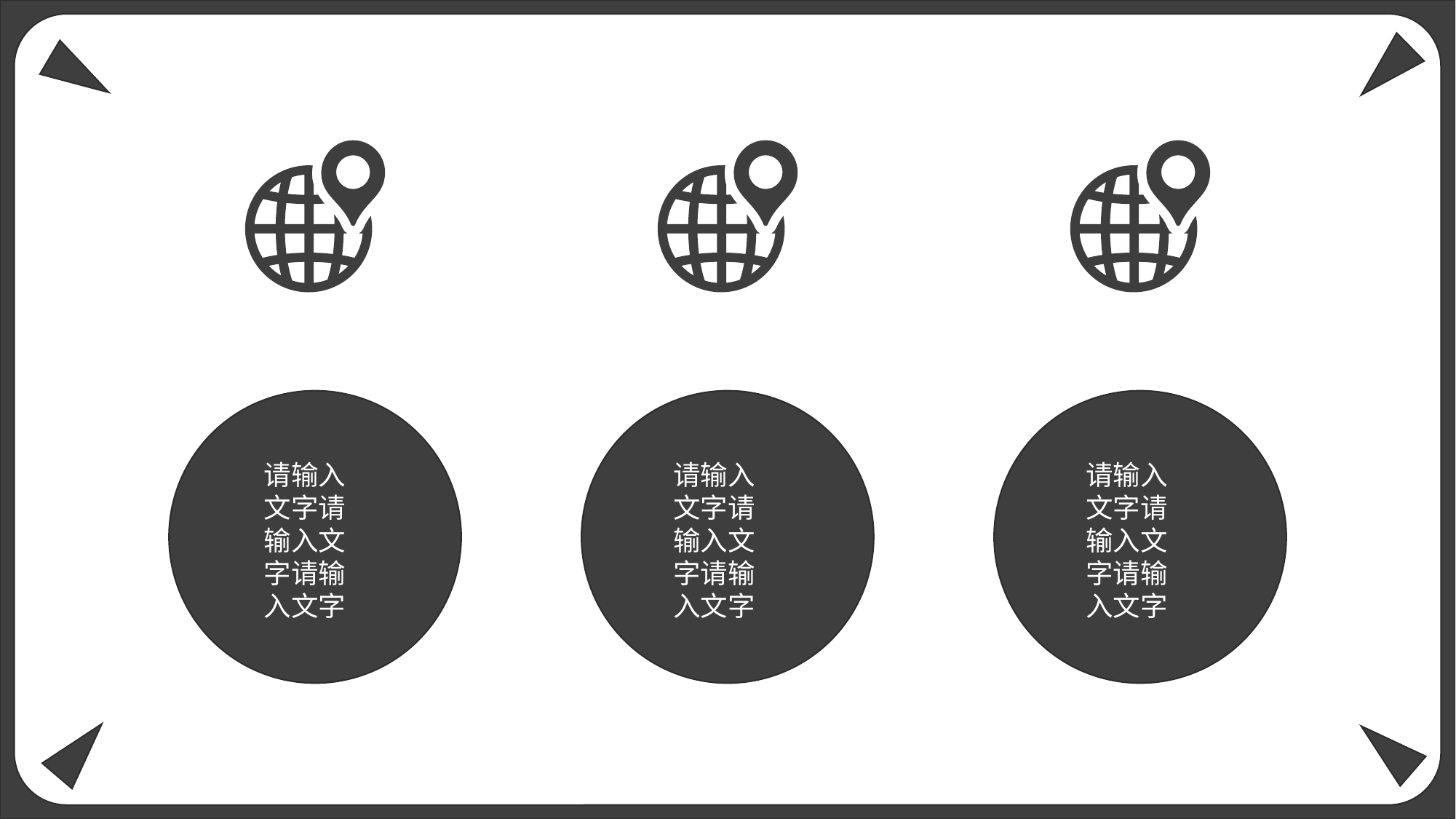

请输入文字请输入文字请输入文字

请输入文字请输入文字请输入文字

请输入文字请输入文字请输入文字